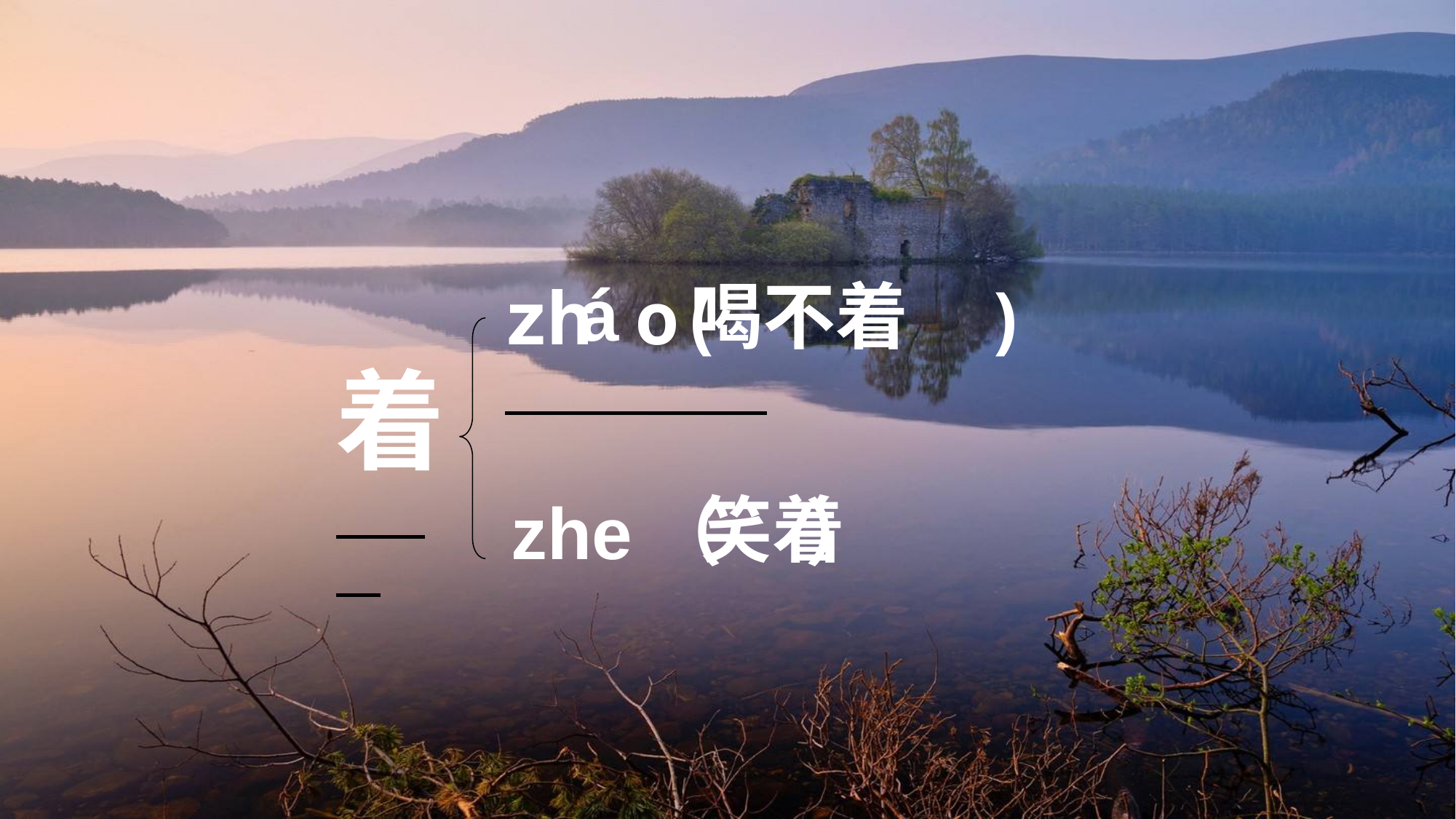

á
zh o(      )

 zhe（     ）
喝不着
着
笑着